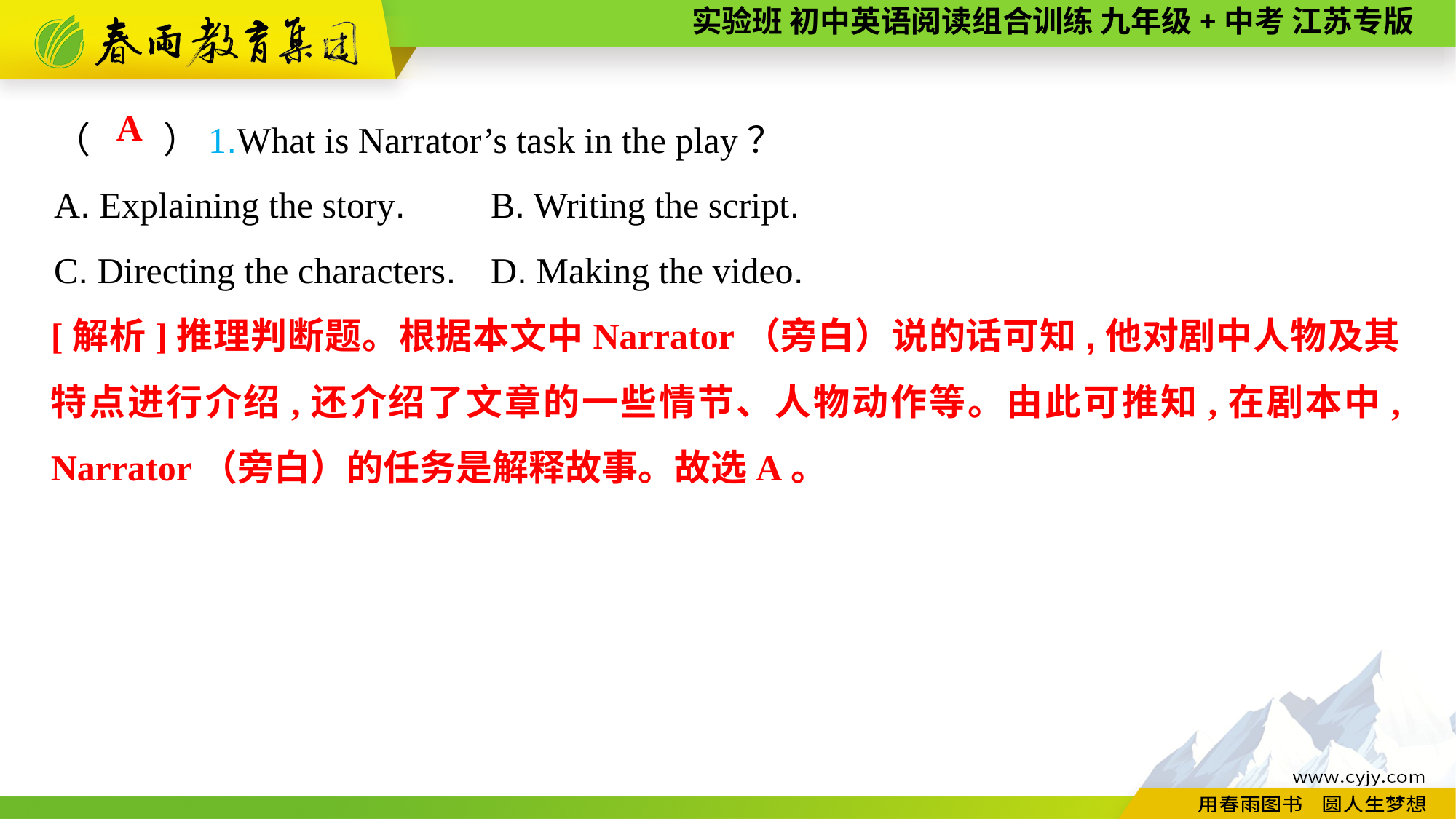

（　　）1.What is Narrator’s task in the play？
A. Explaining the story.	B. Writing the script.
C. Directing the characters.	D. Making the video.
A
[解析]推理判断题。根据本文中Narrator（旁白）说的话可知,他对剧中人物及其特点进行介绍,还介绍了文章的一些情节、人物动作等。由此可推知,在剧本中, Narrator（旁白）的任务是解释故事。故选A。